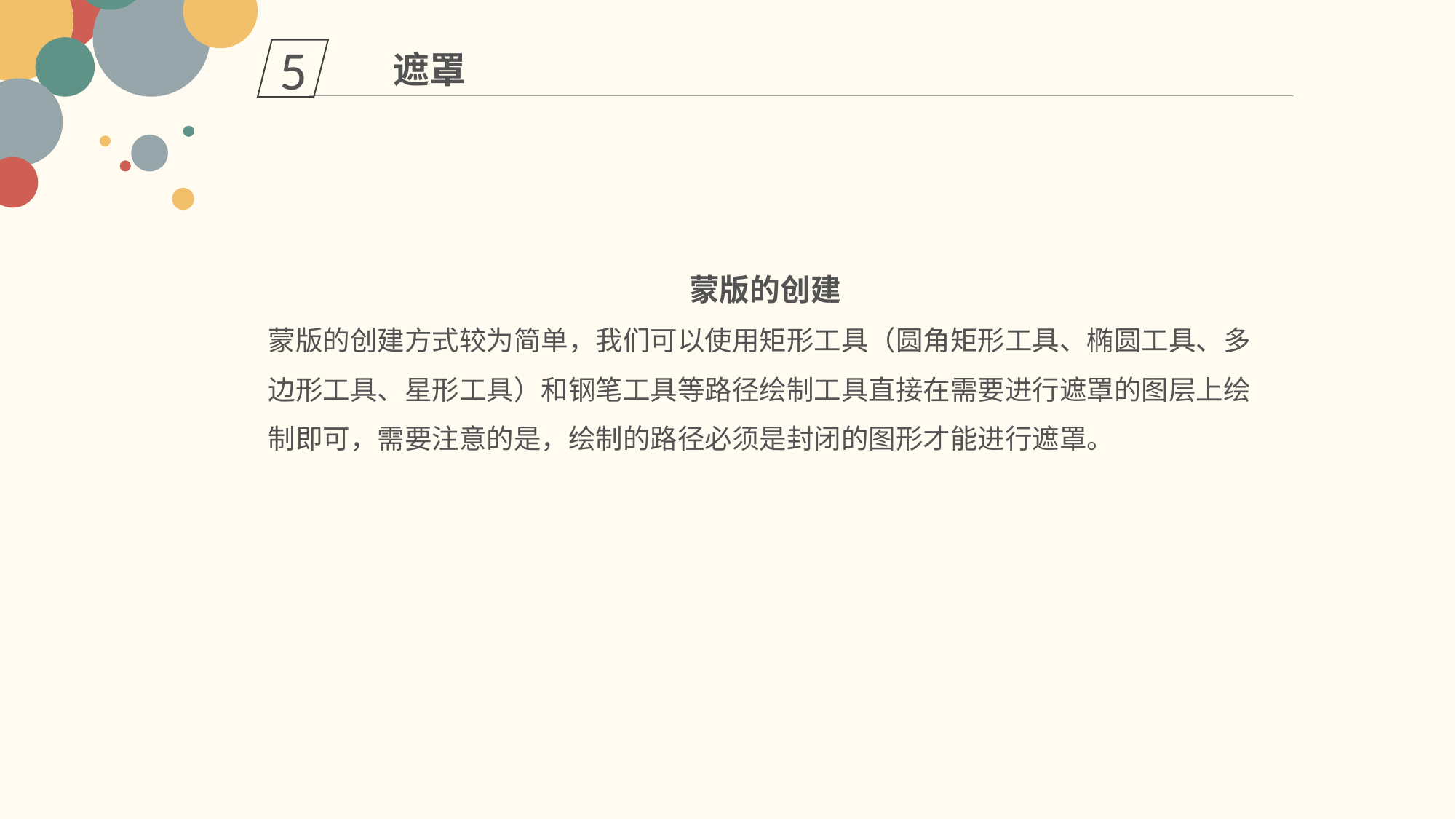

5
遮罩
蒙版的创建
蒙版的创建方式较为简单，我们可以使用矩形工具（圆角矩形工具、椭圆工具、多边形工具、星形工具）和钢笔工具等路径绘制工具直接在需要进行遮罩的图层上绘制即可，需要注意的是，绘制的路径必须是封闭的图形才能进行遮罩。